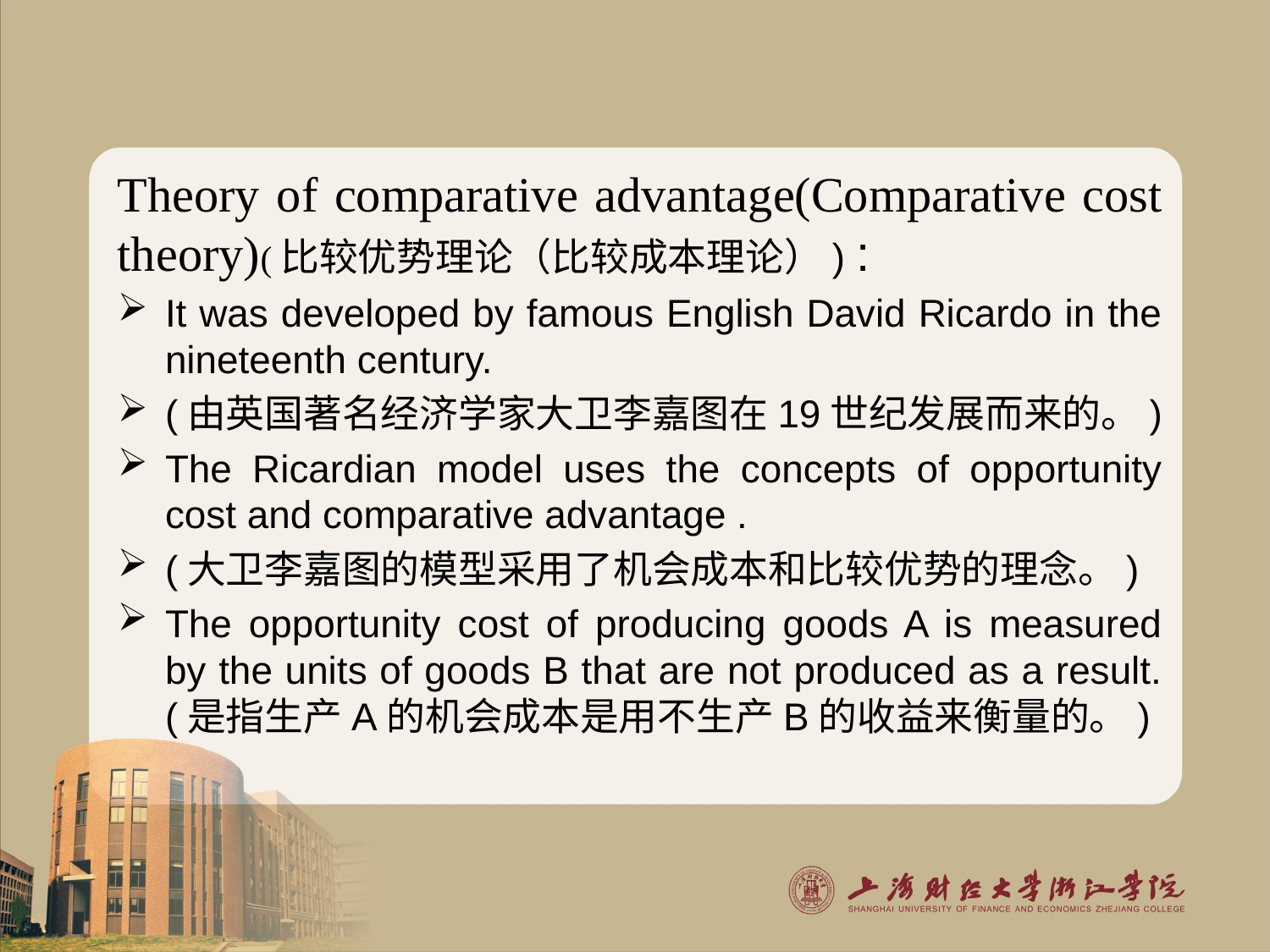

Theory of comparative advantage(Comparative cost theory)(比较优势理论（比较成本理论）) :
It was developed by famous English David Ricardo in the nineteenth century.
(由英国著名经济学家大卫李嘉图在19世纪发展而来的。)
The Ricardian model uses the concepts of opportunity cost and comparative advantage .
(大卫李嘉图的模型采用了机会成本和比较优势的理念。)
The opportunity cost of producing goods A is measured by the units of goods B that are not produced as a result. (是指生产A的机会成本是用不生产B的收益来衡量的。)